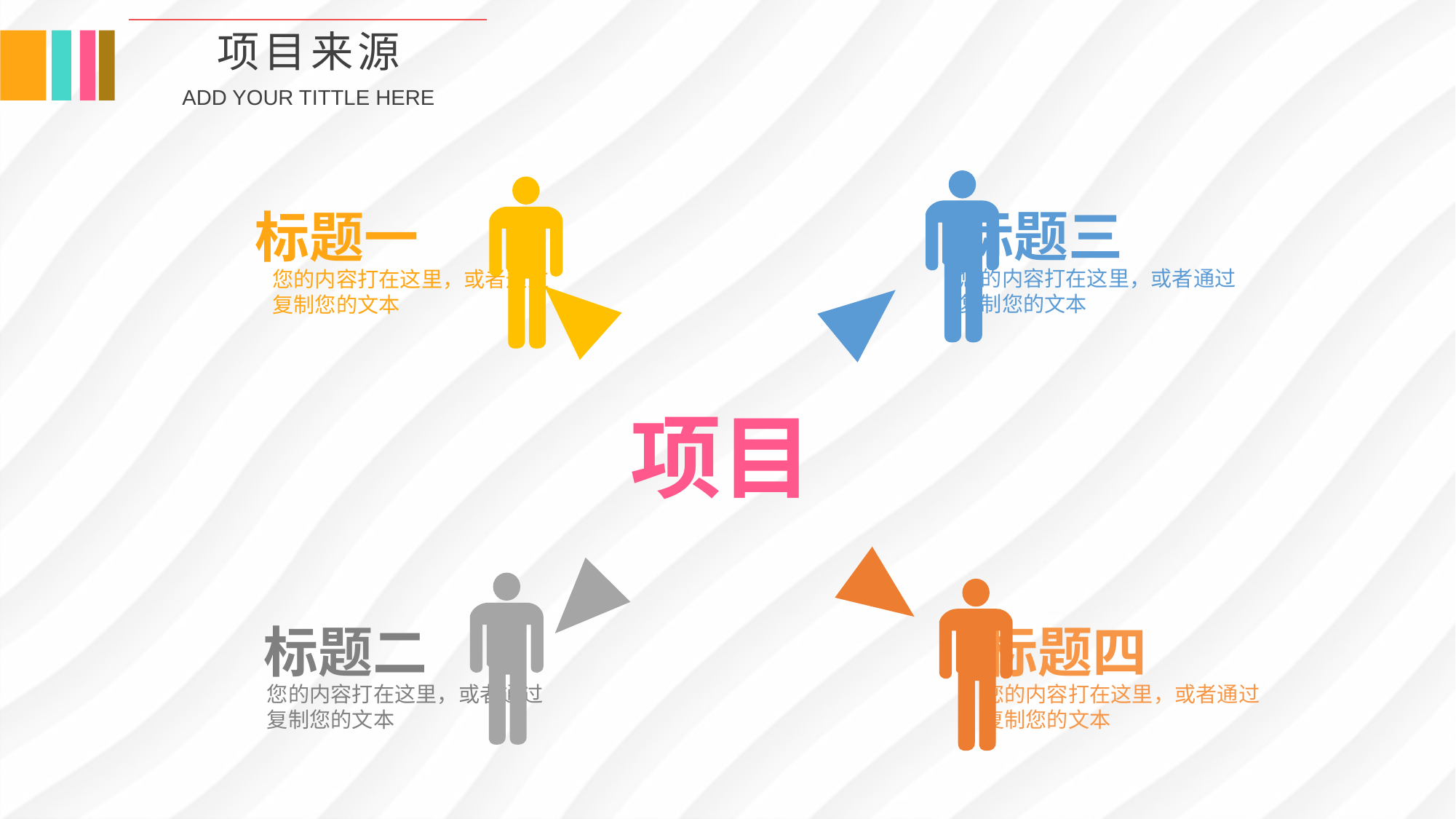

0
项目来源
ADD YOUR TITTLE HERE

标题三
标题一
您的内容打在这里，或者通过复制您的文本
您的内容打在这里，或者通过复制您的文本

项目

标题二
标题四
您的内容打在这里，或者通过复制您的文本
您的内容打在这里，或者通过复制您的文本